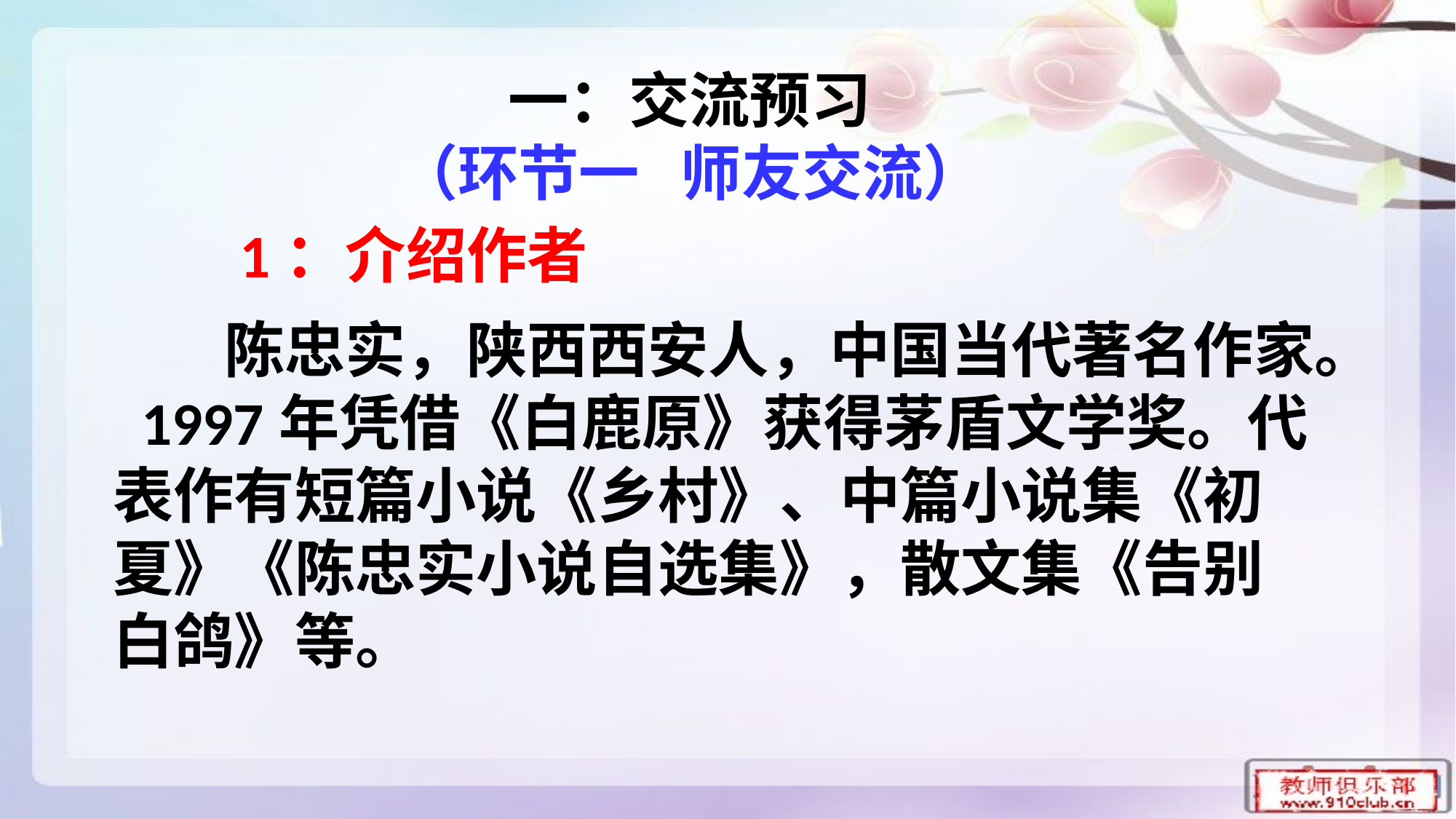

一：交流预习
      （环节一   师友交流）
1：介绍作者
       陈忠实，陕西西安人，中国当代著名作家。 1997年凭借《白鹿原》获得茅盾文学奖。代表作有短篇小说《乡村》、中篇小说集《初夏》《陈忠实小说自选集》，散文集《告别白鸽》等。